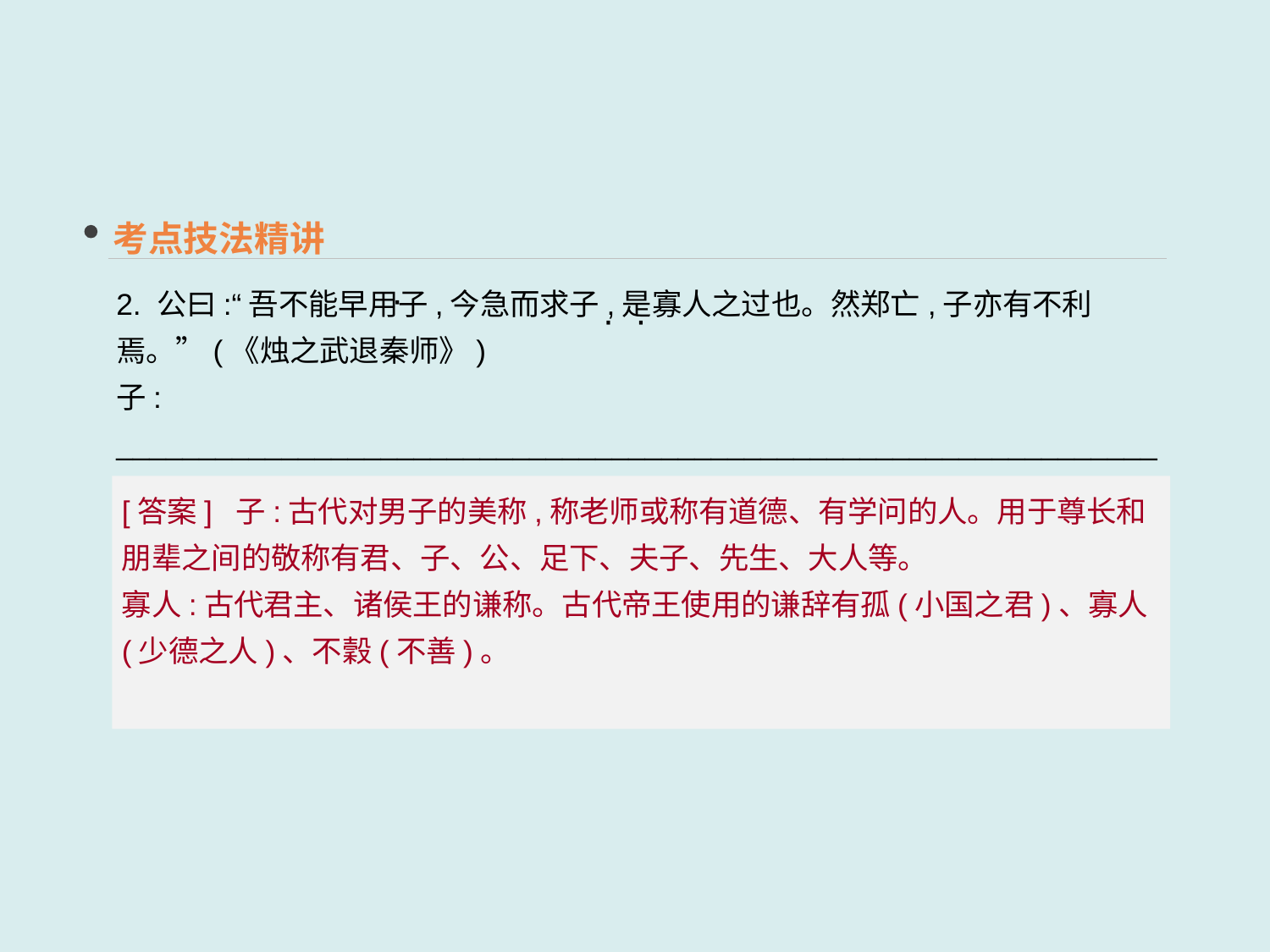

考点技法精讲

2. 公曰:“吾不能早用子,今急而求子,是寡人之过也。然郑亡,子亦有不利焉。”(《烛之武退秦师》)
子: ___________________________________________________________________________
寡人: _________________________________________________________________________

 ·  ·
 ·
[答案]  子:古代对男子的美称,称老师或称有道德、有学问的人。用于尊长和朋辈之间的敬称有君、子、公、足下、夫子、先生、大人等。
寡人:古代君主、诸侯王的谦称。古代帝王使用的谦辞有孤(小国之君)、寡人(少德之人)、不穀(不善)。